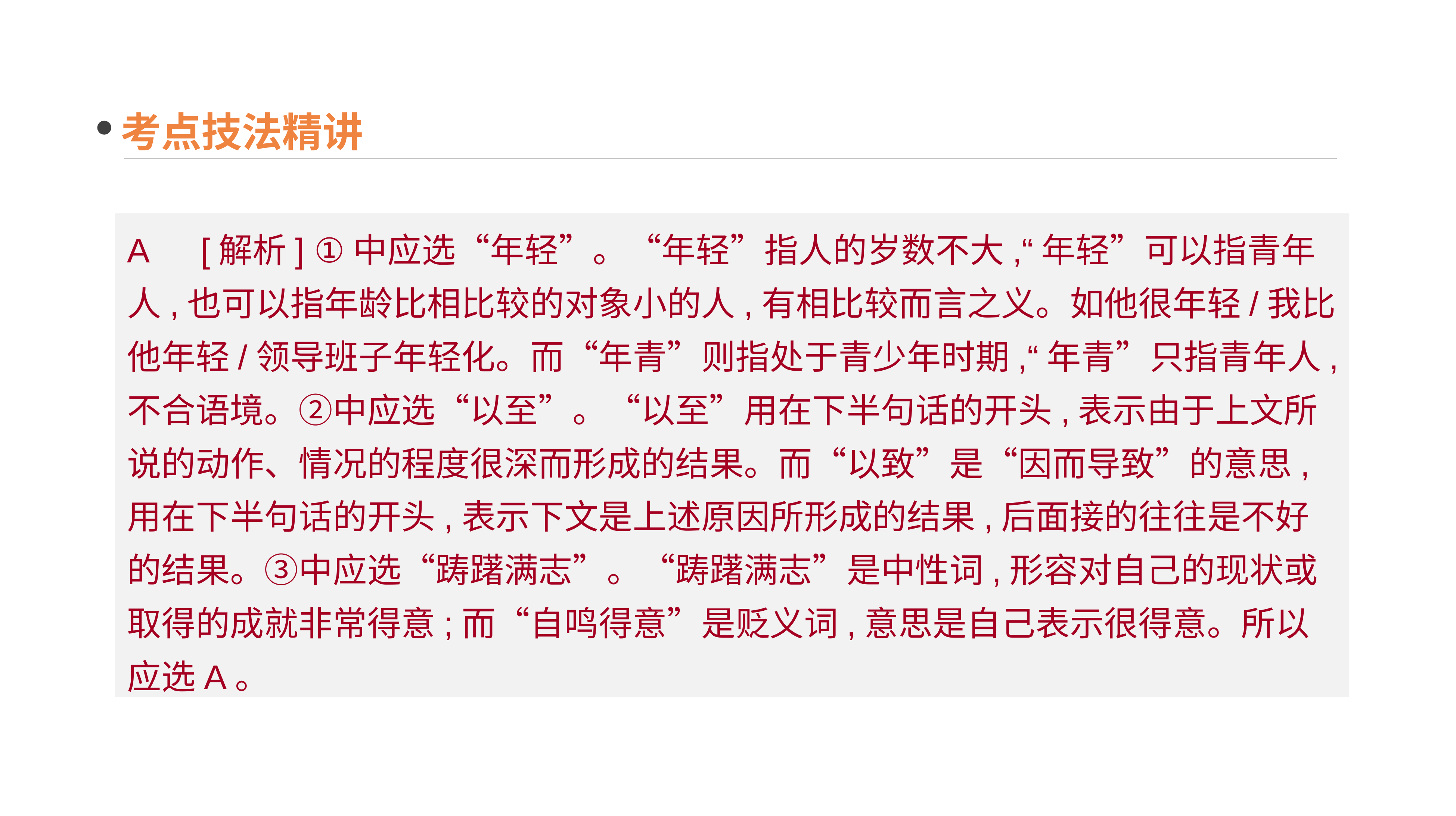

考点技法精讲

A　[解析] ①中应选“年轻”。“年轻”指人的岁数不大,“年轻”可以指青年人,也可以指年龄比相比较的对象小的人,有相比较而言之义。如他很年轻/我比他年轻/领导班子年轻化。而“年青”则指处于青少年时期,“年青”只指青年人,不合语境。②中应选“以至”。“以至”用在下半句话的开头,表示由于上文所说的动作、情况的程度很深而形成的结果。而“以致”是“因而导致”的意思,用在下半句话的开头,表示下文是上述原因所形成的结果,后面接的往往是不好的结果。③中应选“踌躇满志”。“踌躇满志”是中性词,形容对自己的现状或取得的成就非常得意;而“自鸣得意”是贬义词,意思是自己表示很得意。所以应选A。